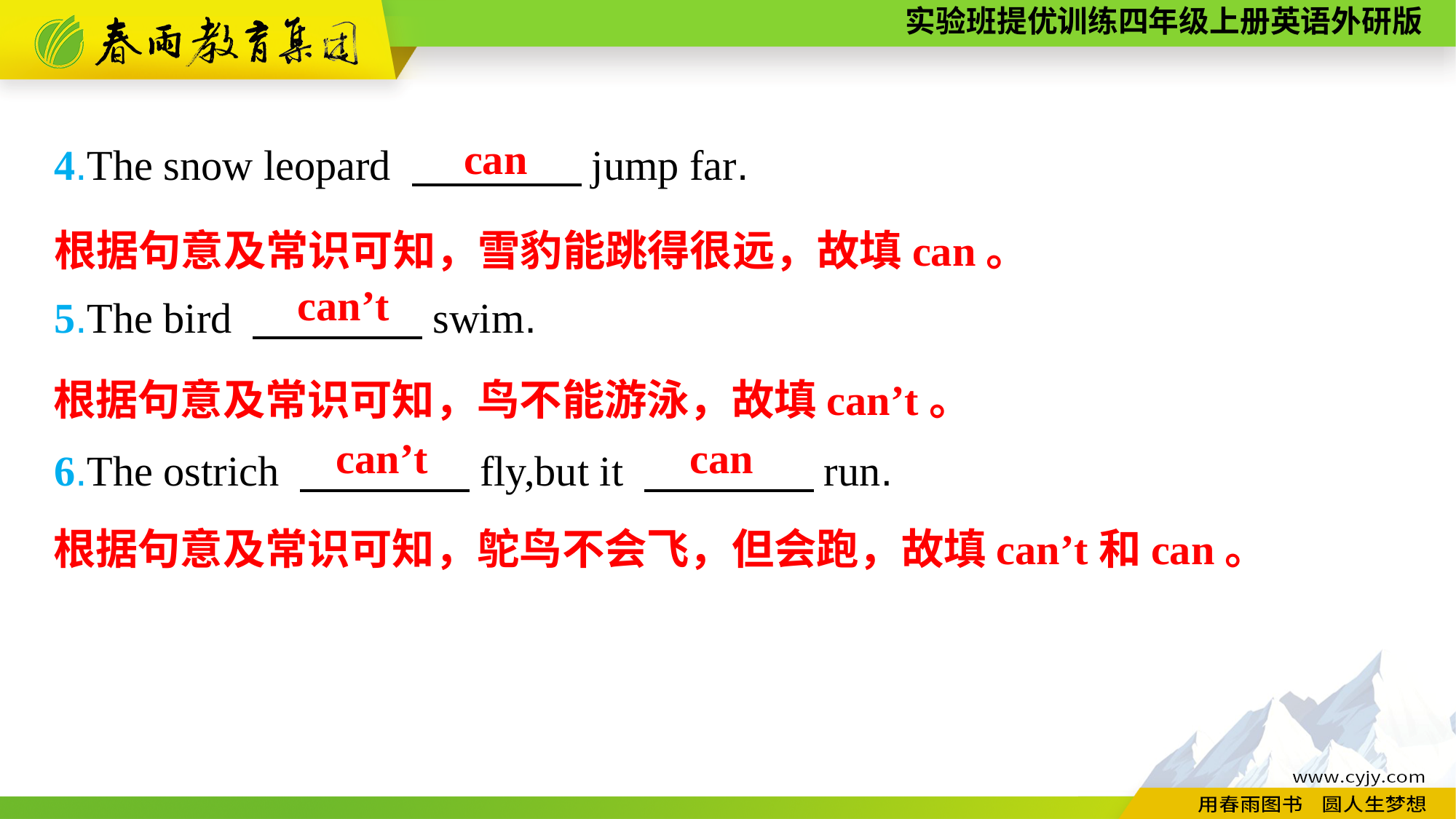

can
4.The snow leopard 　　　　jump far.

5.The bird 　　　　swim.

6.The ostrich 　　　　fly,but it 　　　　run.
根据句意及常识可知，雪豹能跳得很远，故填can。
can’t
根据句意及常识可知，鸟不能游泳，故填can’t。
can’t
can
根据句意及常识可知，鸵鸟不会飞，但会跑，故填can’t和can。